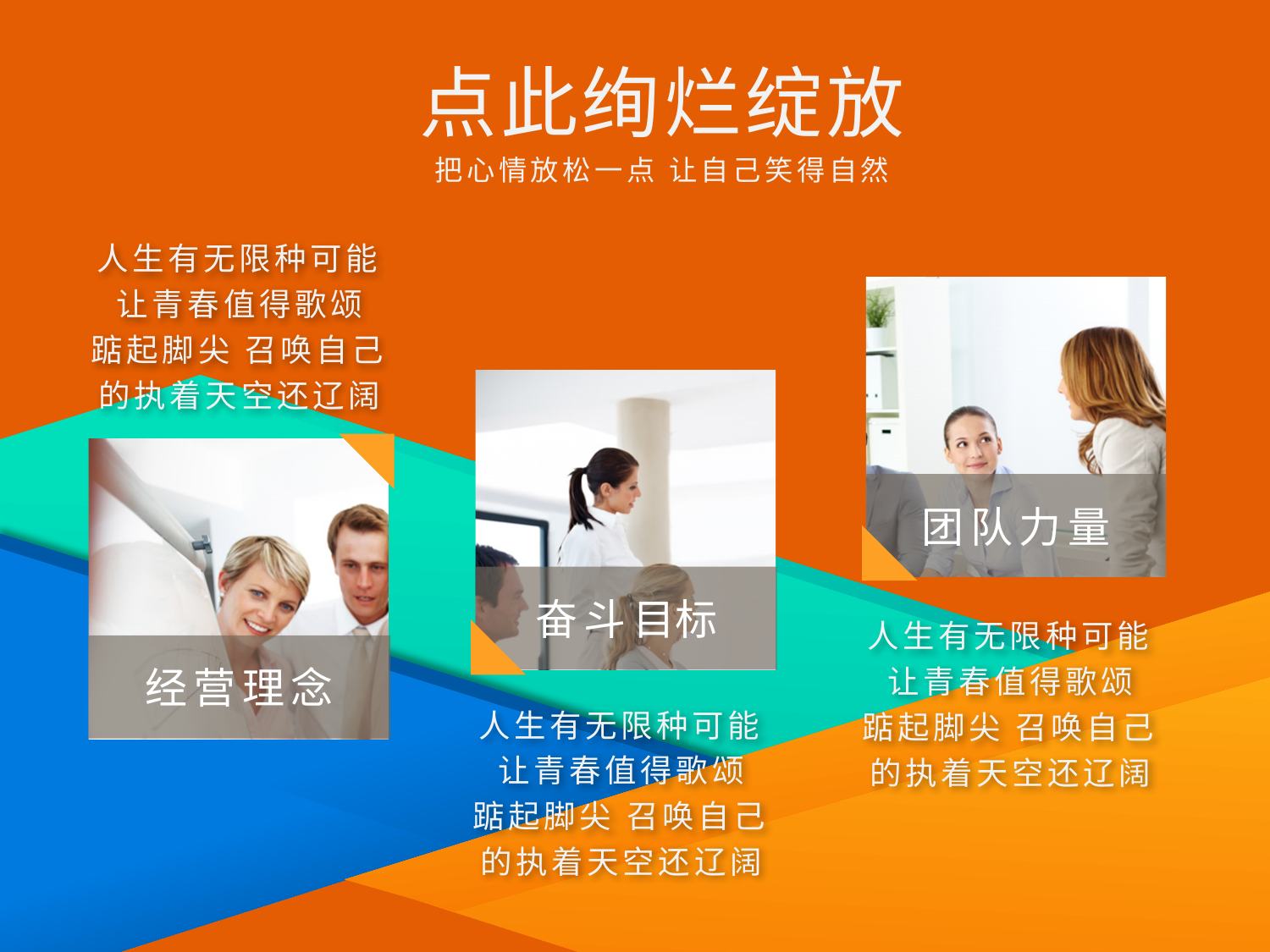

点此绚烂绽放
把心情放松一点 让自己笑得自然
人生有无限种可能 让青春值得歌颂
踮起脚尖 召唤自己的执着天空还辽阔

团队力量

奋斗目标

经营理念

人生有无限种可能 让青春值得歌颂
踮起脚尖 召唤自己的执着天空还辽阔

人生有无限种可能 让青春值得歌颂
踮起脚尖 召唤自己的执着天空还辽阔